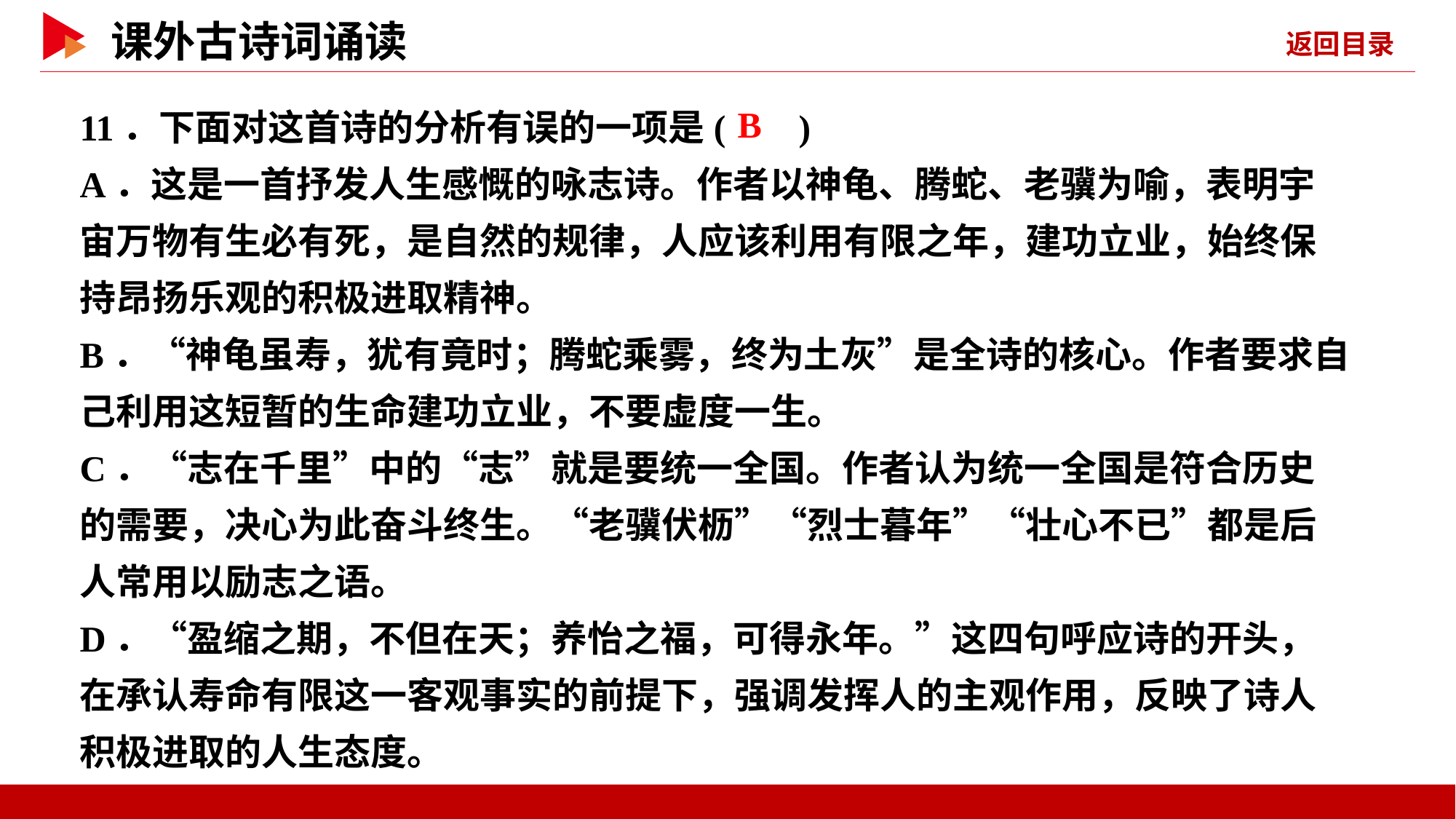

11．下面对这首诗的分析有误的一项是(        )
A．这是一首抒发人生感慨的咏志诗。作者以神龟、腾蛇、老骥为喻，表明宇宙万物有生必有死，是自然的规律，人应该利用有限之年，建功立业，始终保持昂扬乐观的积极进取精神。
B．“神龟虽寿，犹有竟时；腾蛇乘雾，终为土灰”是全诗的核心。作者要求自己利用这短暂的生命建功立业，不要虚度一生。
C．“志在千里”中的“志”就是要统一全国。作者认为统一全国是符合历史的需要，决心为此奋斗终生。“老骥伏枥”“烈士暮年”“壮心不已”都是后人常用以励志之语。
D．“盈缩之期，不但在天；养怡之福，可得永年。”这四句呼应诗的开头，在承认寿命有限这一客观事实的前提下，强调发挥人的主观作用，反映了诗人积极进取的人生态度。
   B